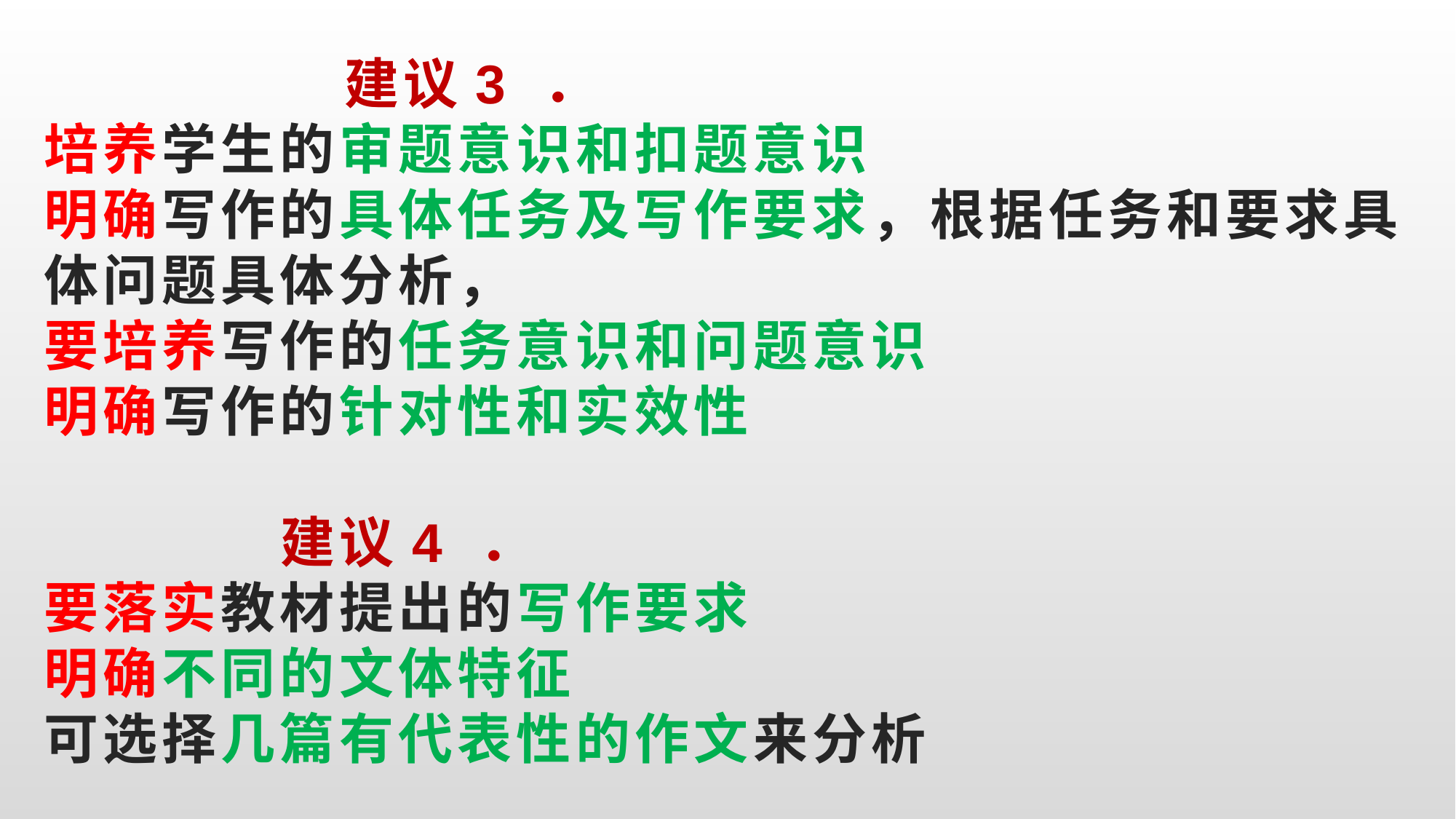

# 建议3 ． 培养学生的审题意识和扣题意识 明确写作的具体任务及写作要求，根据任务和要求具体问题具体分析， 要培养写作的任务意识和问题意识 明确写作的针对性和实效性 建议4 ． 要落实教材提出的写作要求 明确不同的文体特征 可选择几篇有代表性的作文来分析